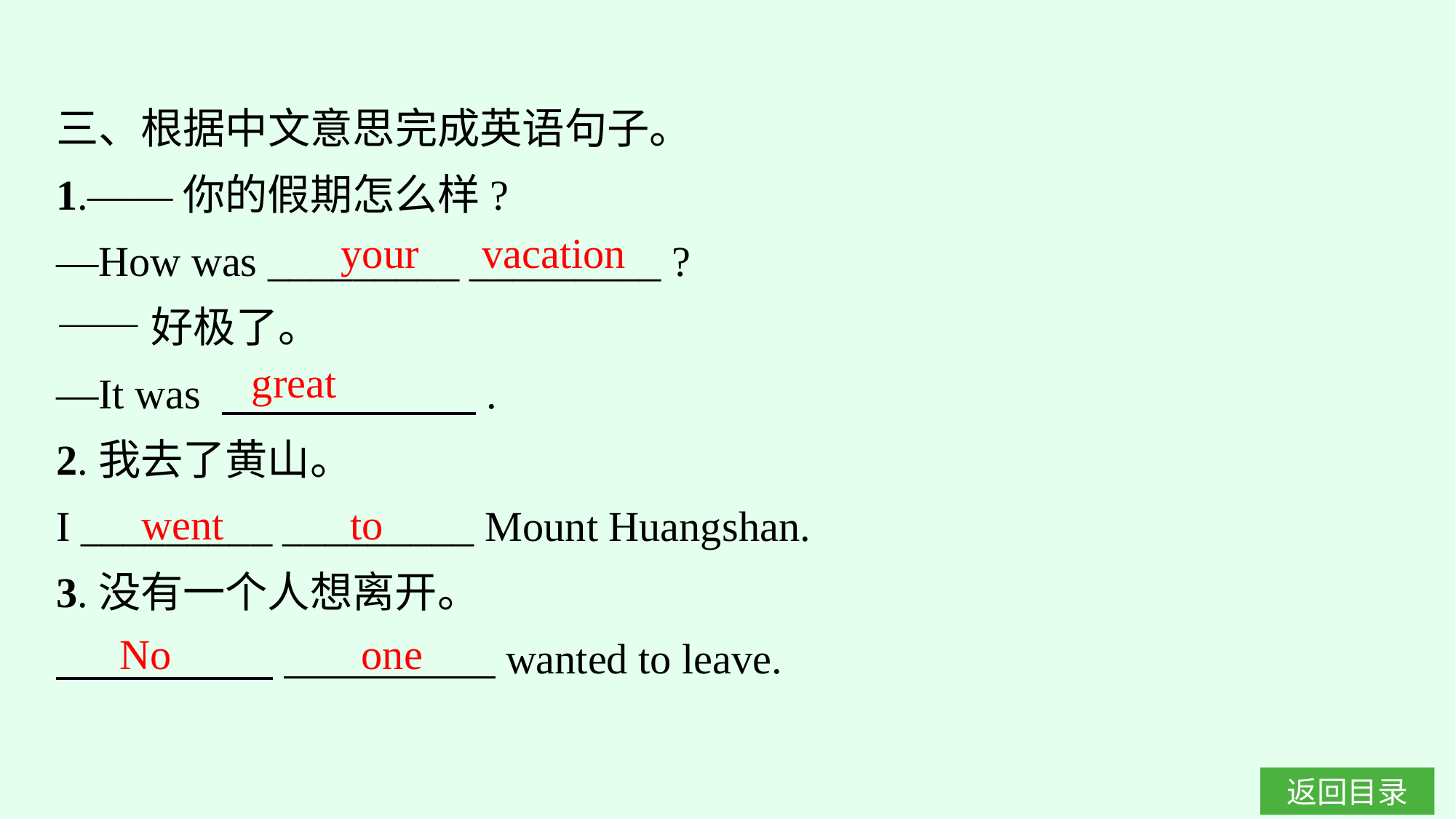

三、根据中文意思完成英语句子。
1.——你的假期怎么样?
—How was _________ _________ ?
——好极了。
—It was 　　　　　　.
2.我去了黄山。
I _________ _________ Mount Huangshan.
3.没有一个人想离开。
　　     　　 　　　　　wanted to leave.
your      vacation
great
went            to
No                  one